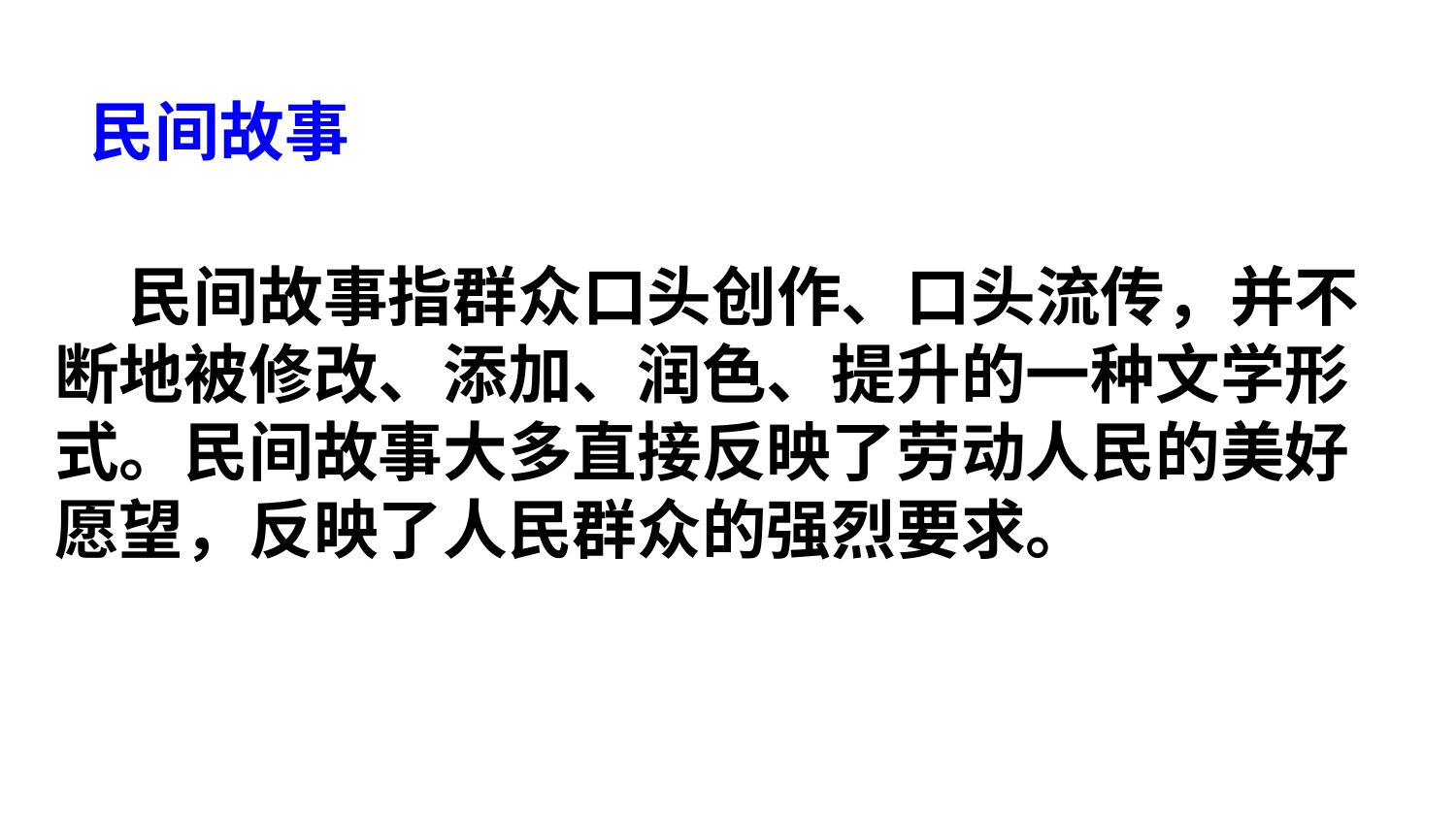

民间故事
    民间故事指群众口头创作、口头流传，并不断地被修改、添加、润色、提升的一种文学形式。民间故事大多直接反映了劳动人民的美好愿望，反映了人民群众的强烈要求。